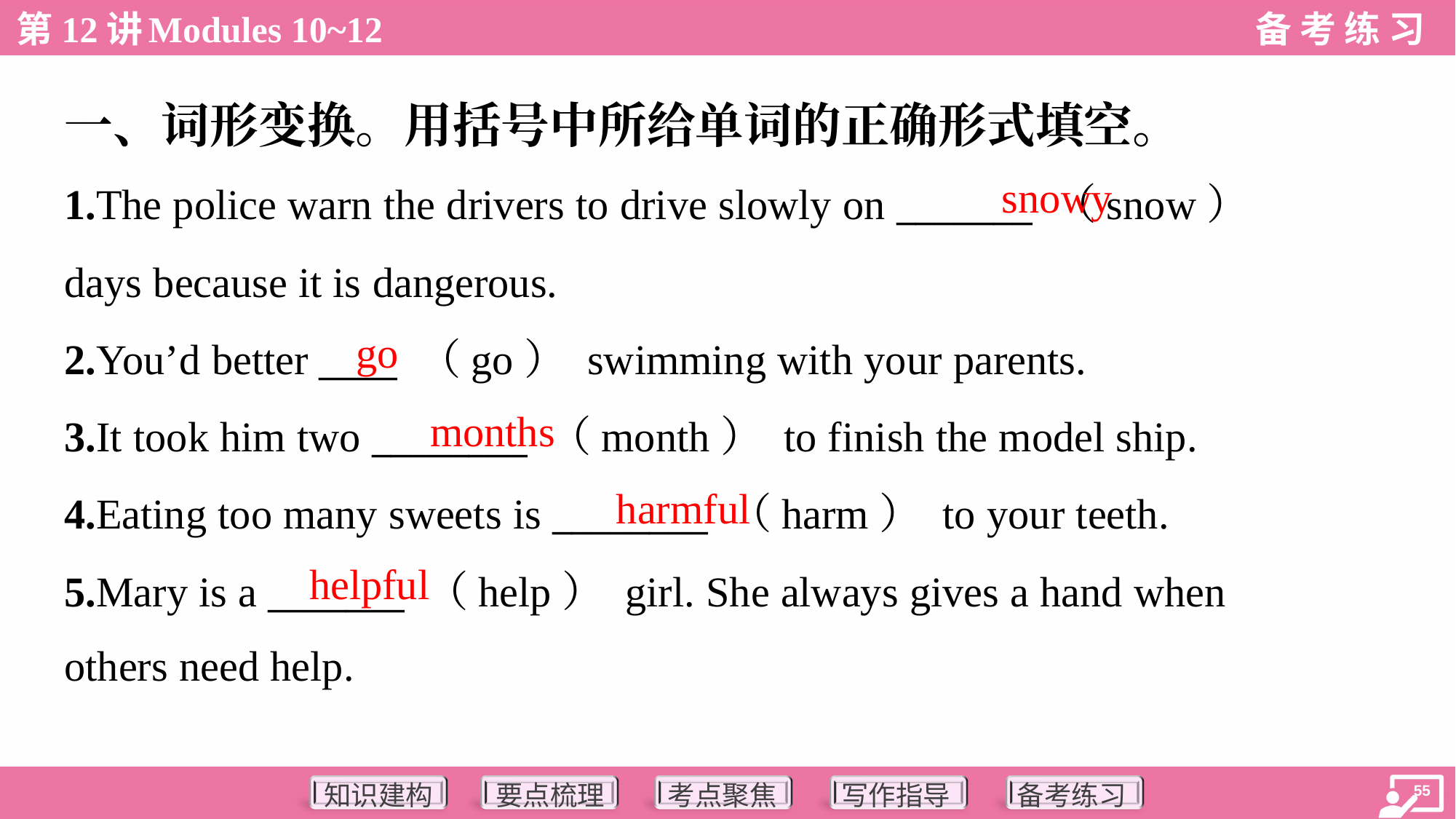

一、词形变换。用括号中所给单词的正确形式填空。
snowy
1.The police warn the drivers to drive slowly on _______ （snow）
days because it is dangerous.
2.You’d better ____ （go） swimming with your parents.
3.It took him two ________ （month） to finish the model ship.
4.Eating too many sweets is ________ （harm） to your teeth.
5.Mary is a _______ （help） girl. She always gives a hand when
others need help.
go
months
harmful
helpful